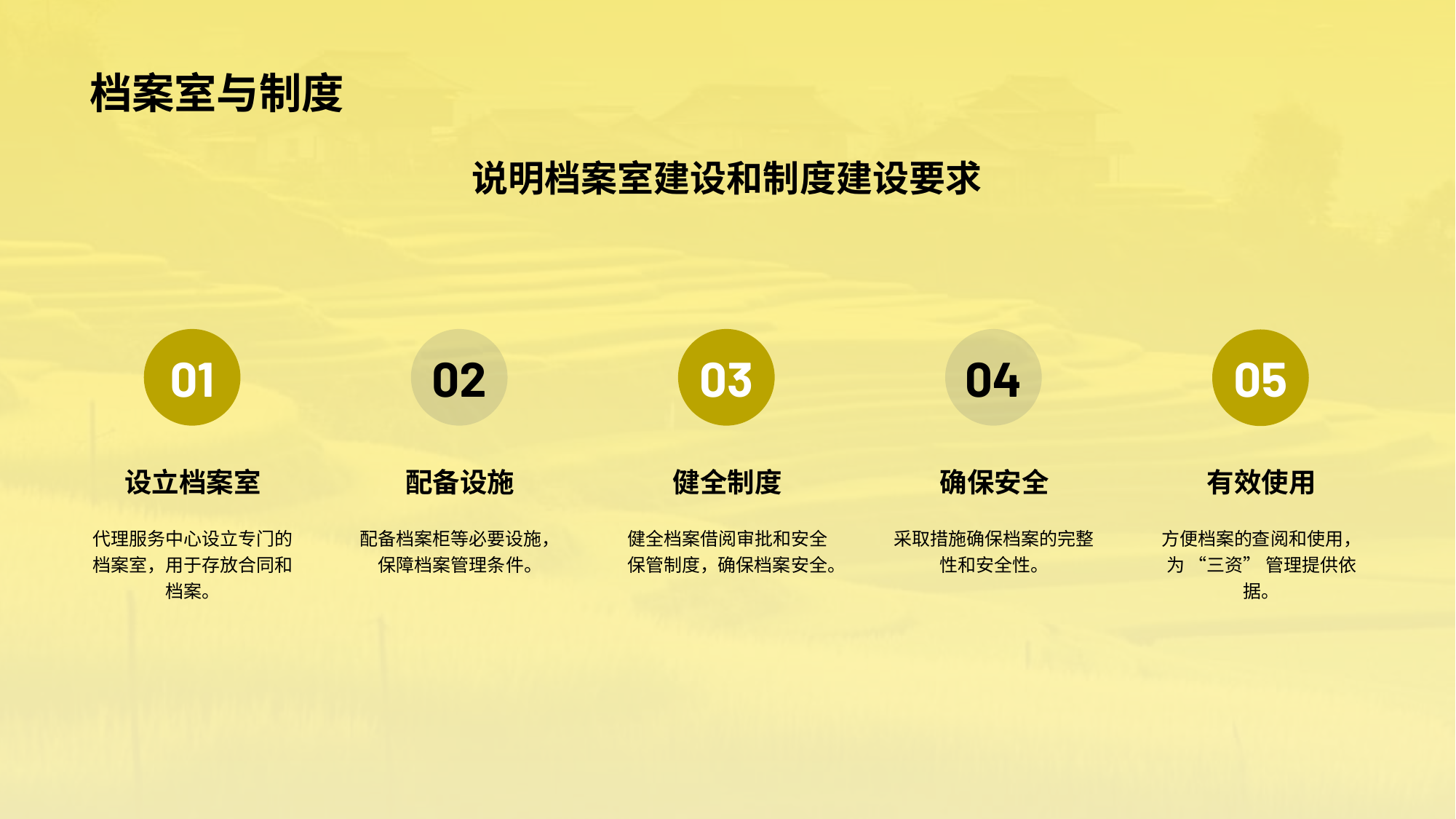

# 档案室与制度
说明档案室建设和制度建设要求
02
配备设施
配备档案柜等必要设施，保障档案管理条件。
03
健全制度
健全档案借阅审批和安全保管制度，确保档案安全。
04
确保安全
采取措施确保档案的完整性和安全性。
01
设立档案室
代理服务中心设立专门的档案室，用于存放合同和档案。
05
有效使用
方便档案的查阅和使用，为 “三资” 管理提供依据。